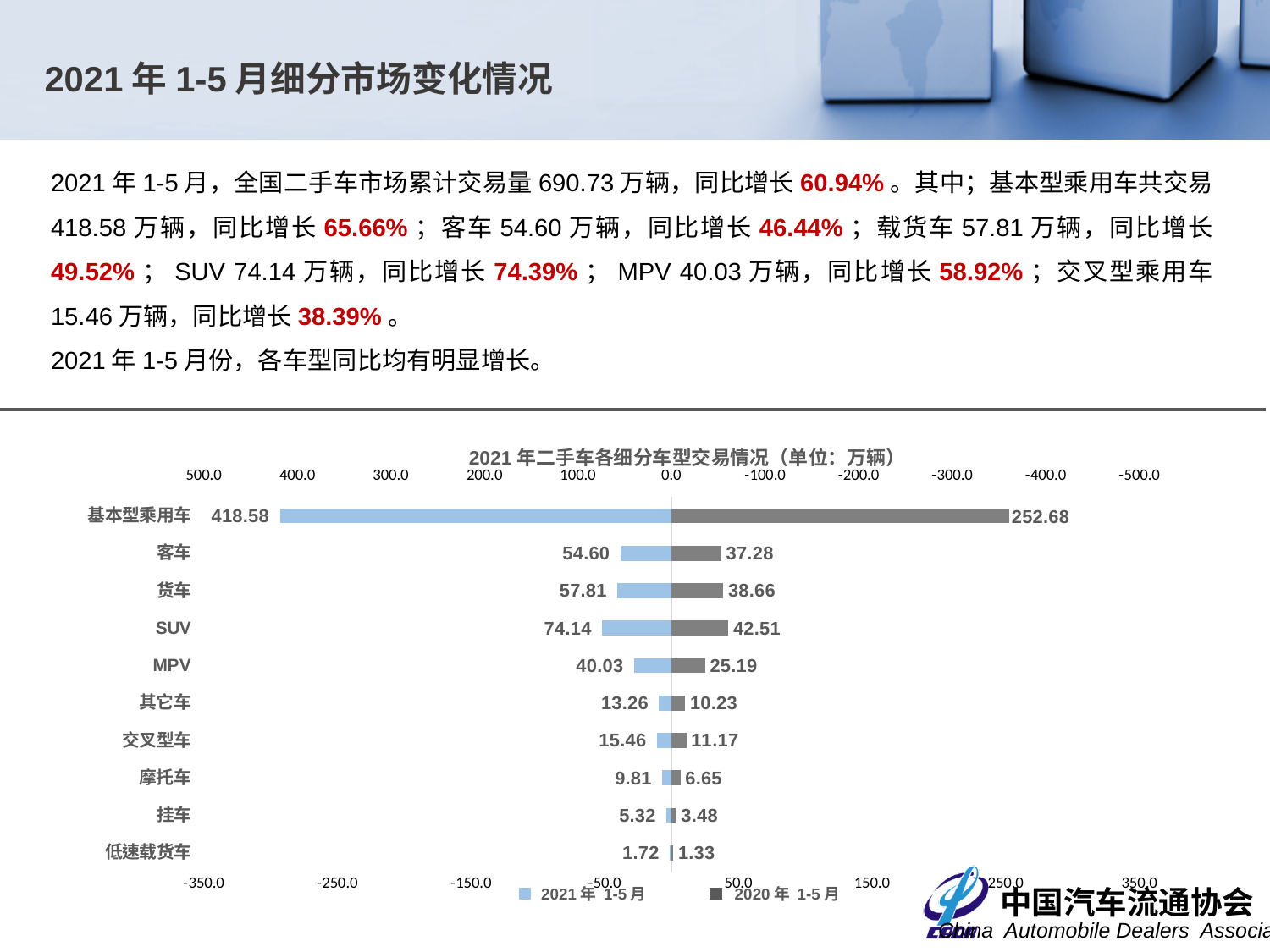

2021年1-5月细分市场变化情况
2021年1-5月，全国二手车市场累计交易量690.73万辆，同比增长60.94%。其中；基本型乘用车共交易418.58万辆，同比增长65.66%；客车54.60万辆，同比增长46.44%；载货车57.81万辆，同比增长49.52%；SUV 74.14万辆，同比增长74.39%；MPV 40.03万辆，同比增长58.92%；交叉型乘用车15.46万辆，同比增长38.39%。
2021年1-5月份，各车型同比均有明显增长。

### Chart

| Category | 2020年 | 2021年 |
|---|---|---|
| 低速载货车 | 1.3266 | 1.7244 |
| 挂车 | 3.4787 | 5.319 |
| 摩托车 | 6.6475 | 9.806 |
| 交叉型车 | 11.1747 | 15.4644 |
| 其它车 | 10.2318 | 13.2613 |
| MPV | 25.1862 | 40.0266 |
| SUV | 42.5116 | 74.136 |
| 货车 | 38.6626 | 57.8084 |
| 客车 | 37.2849 | 54.5987 |
| 基本型乘用车 | 252.6795 | 418.5819 |
2021年二手车各细分车型交易情况（单位：万辆）
2021年 1-5月

2020年 1-5月